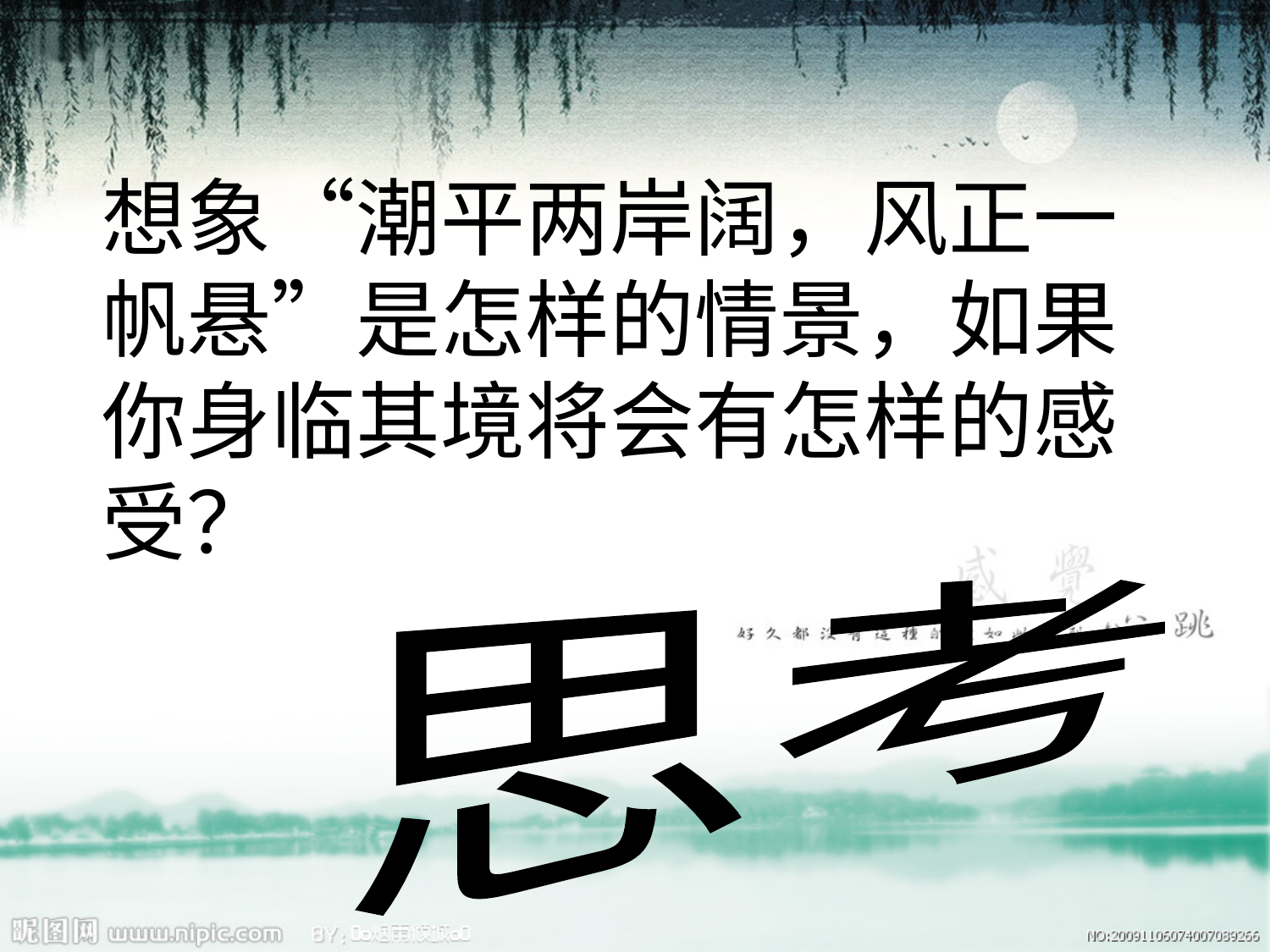

想象“潮平两岸阔，风正一帆悬”是怎样的情景，如果你身临其境将会有怎样的感受？
思考